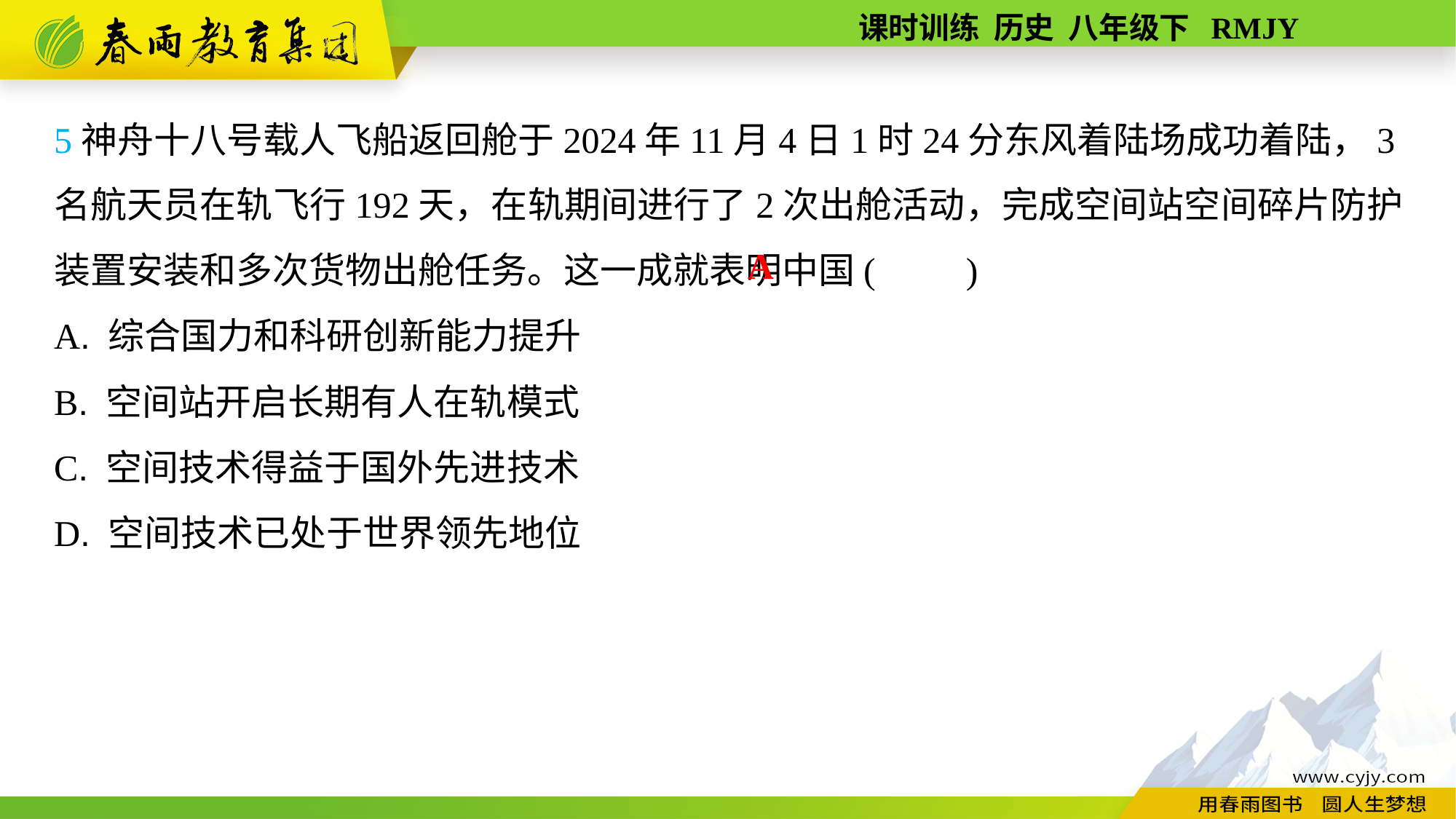

5神舟十八号载人飞船返回舱于2024年11月4日1时24分东风着陆场成功着陆，3名航天员在轨飞行192天，在轨期间进行了2次出舱活动，完成空间站空间碎片防护装置安装和多次货物出舱任务。这一成就表明中国(　　)
A. 综合国力和科研创新能力提升
B. 空间站开启长期有人在轨模式
C. 空间技术得益于国外先进技术
D. 空间技术已处于世界领先地位
A